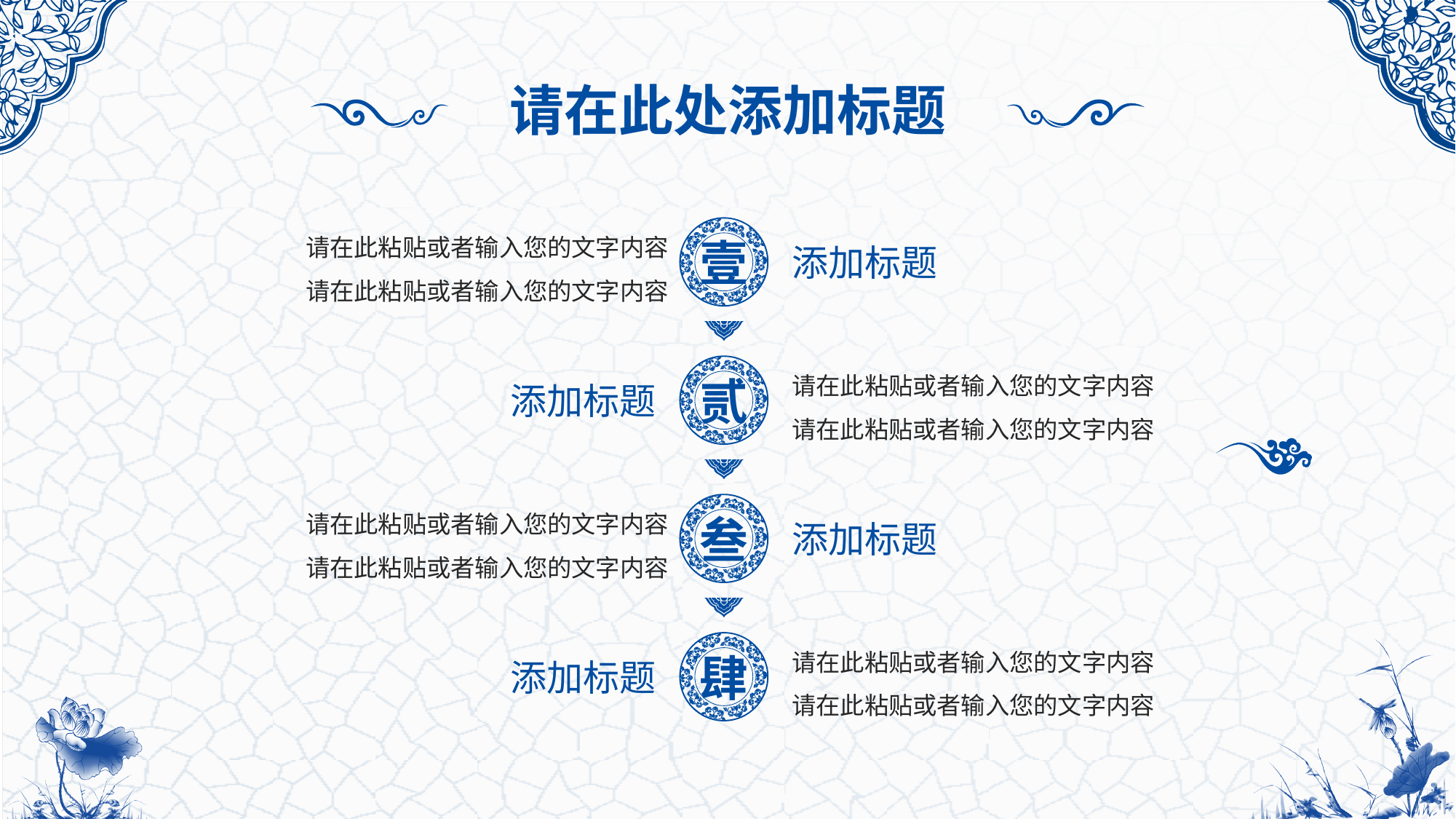

请在此处添加标题
请在此粘贴或者输入您的文字内容
请在此粘贴或者输入您的文字内容
壹
添加标题

请在此粘贴或者输入您的文字内容
请在此粘贴或者输入您的文字内容
贰
添加标题

请在此粘贴或者输入您的文字内容
请在此粘贴或者输入您的文字内容
叁
添加标题

请在此粘贴或者输入您的文字内容
请在此粘贴或者输入您的文字内容
肆
添加标题